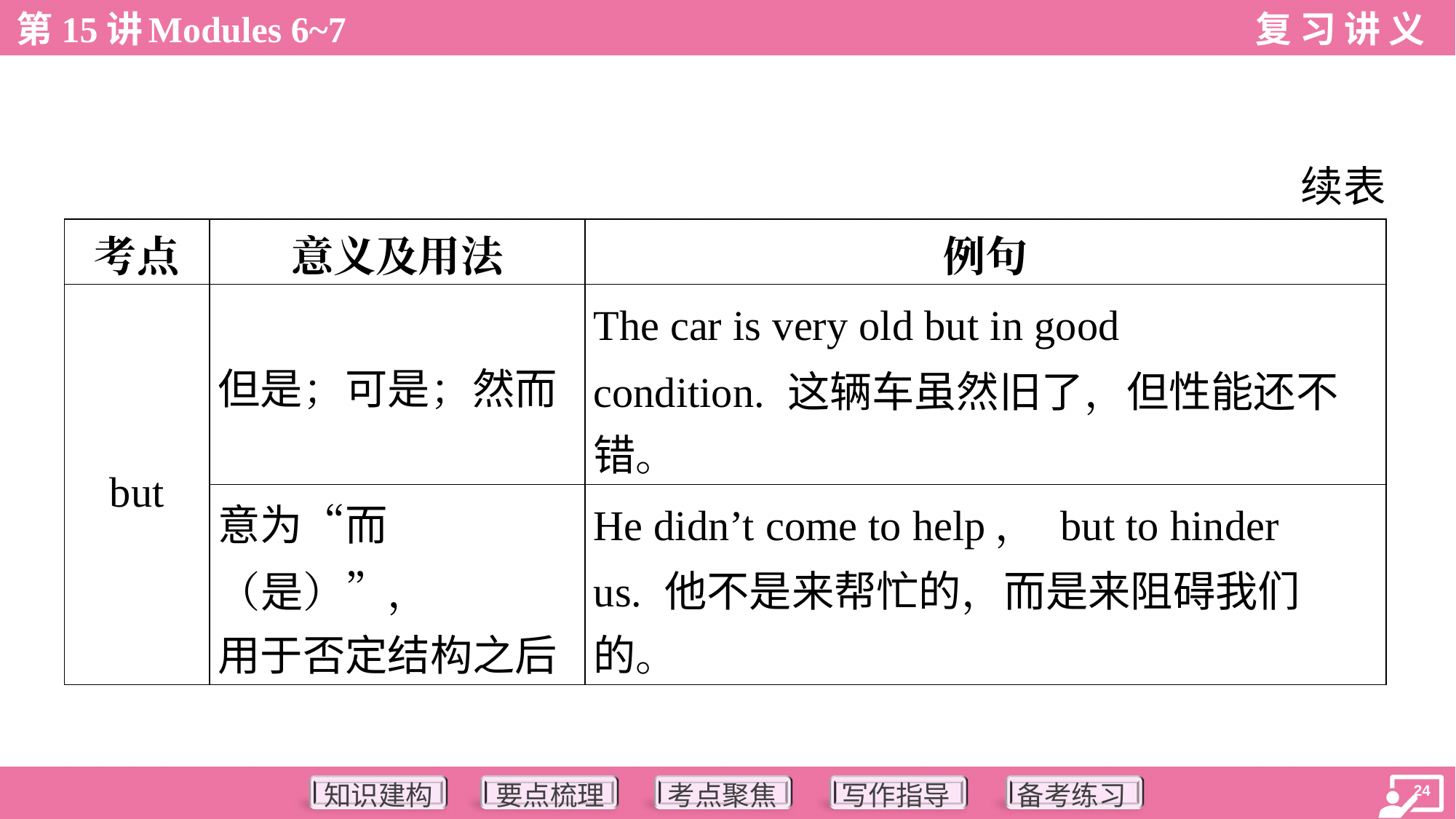

续表
| 考点 | 意义及用法 | 例句 |
| --- | --- | --- |
| but | 但是；可是；然而 | The car is very old but in good condition. 这辆车虽然旧了，但性能还不 错。 |
|  | 意为“而（是）”， 用于否定结构之后 | He didn’t come to help， but to hinder us. 他不是来帮忙的，而是来阻碍我们 的。 |